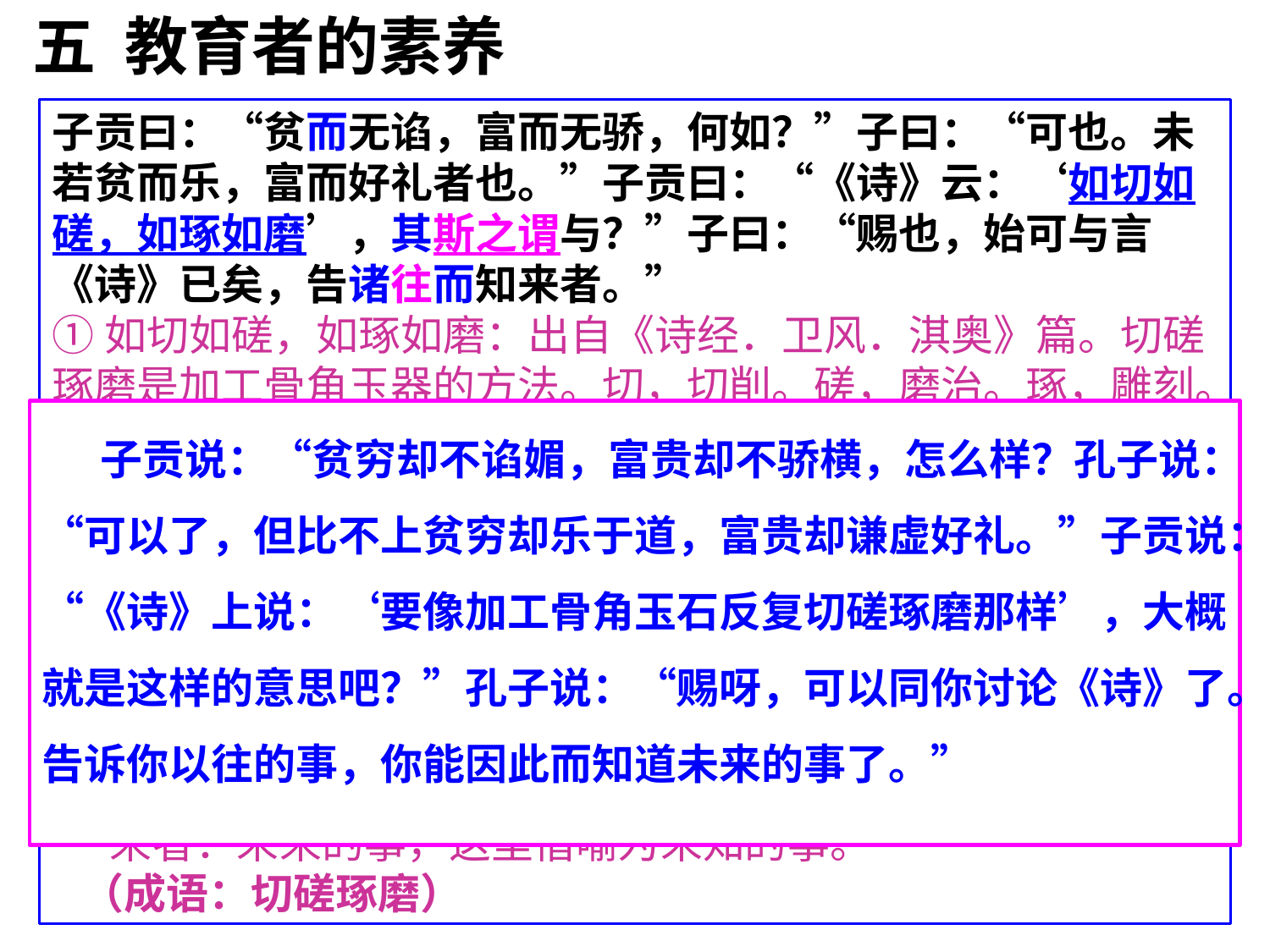

五  教育者的素养
子贡曰：“贫而无谄，富而无骄，何如？”子曰：“可也。未若贫而乐，富而好礼者也。”子贡曰：“《诗》云：‘如切如磋，如琢如磨’，其斯之谓与？”子曰：“赐也，始可与言《诗》已矣，告诸往而知来者。”
①如切如磋，如琢如磨：出自《诗经．卫风．淇奥》篇。切磋琢磨是加工骨角玉器的方法。切，切削。磋，磨治。琢，雕刻。磨，加工玉器的方法。意思是：好比加工象牙，切了还得磋，使其更加光滑；好比加工玉石，琢了还要磨，使其更加细腻。子贡这里引用诗句，比喻人有了好本质，还要致力于学问，才能达到更高境界。
②其．表测度语气，可译为“大概”。
     斯之谓与：斯，这   之，宾语前置的标志性    与，语气词欤
③赐：子贡的名。孔子对学生一般都称名。
④往：过去的事，指已言知的事
     来者：未来的事，这里借喻为未知的事。
  （成语：切磋琢磨）
     子贡说：“贫穷却不谄媚，富贵却不骄横，怎么样？孔子说：“可以了，但比不上贫穷却乐于道，富贵却谦虚好礼。”子贡说：“《诗》上说：‘要像加工骨角玉石反复切磋琢磨那样’，大概就是这样的意思吧？”孔子说：“赐呀，可以同你讨论《诗》了。告诉你以往的事，你能因此而知道未来的事了。”